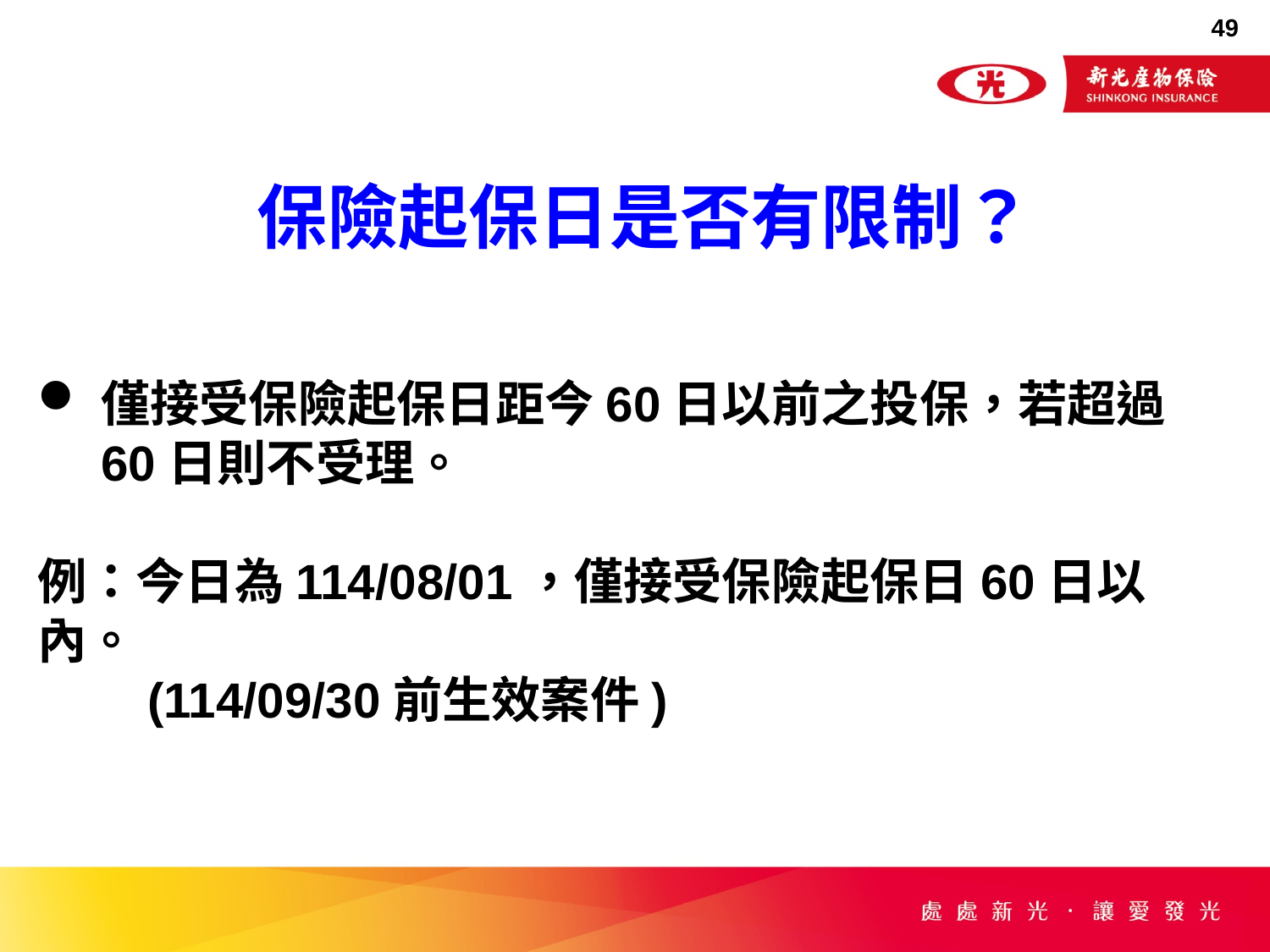

保險起保日是否有限制？
僅接受保險起保日距今60日以前之投保，若超過60日則不受理。

例：今日為114/08/01，僅接受保險起保日60日以內。
        (114/09/30前生效案件)